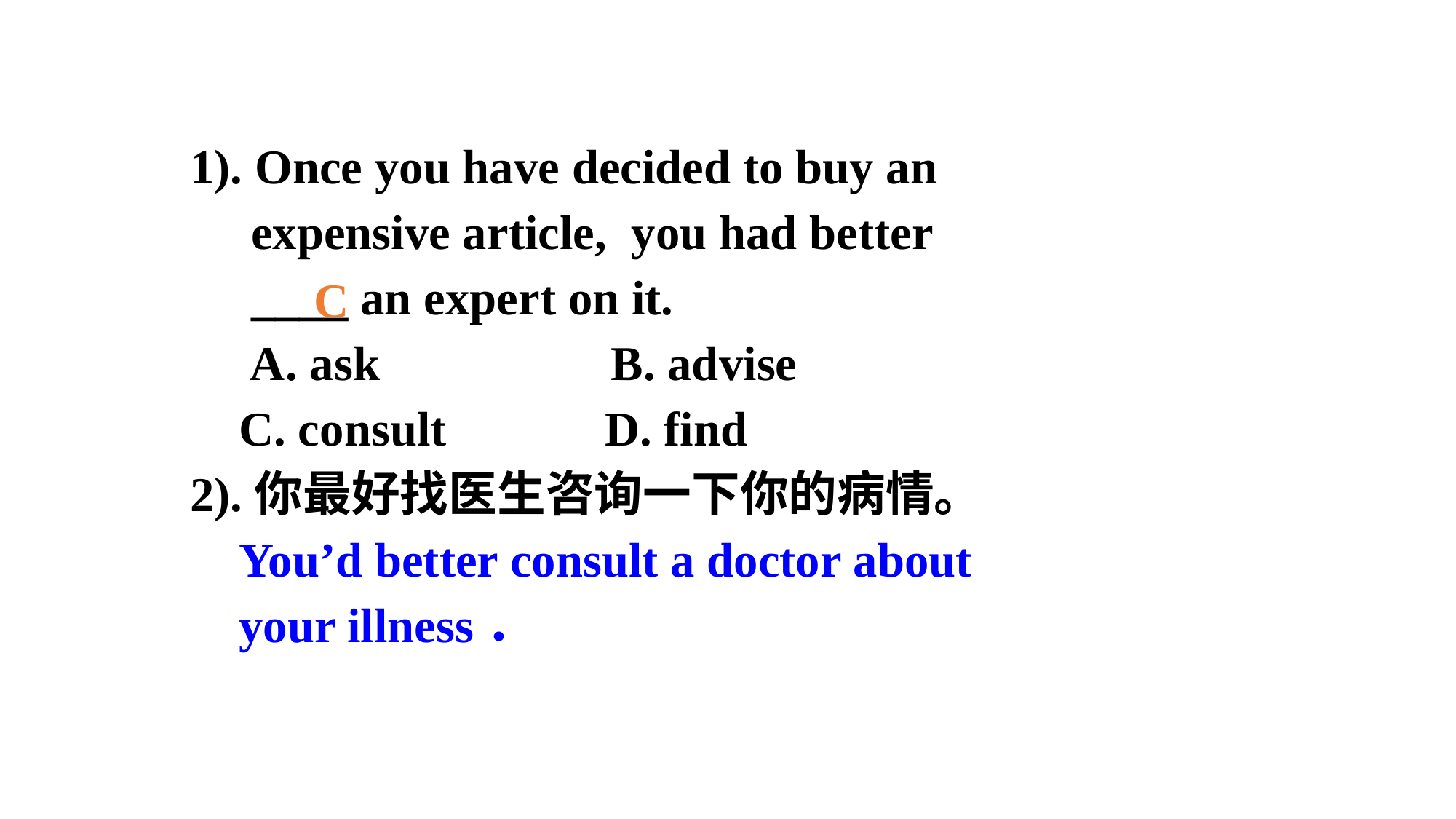

1). Once you have decided to buy an
     expensive article,  you had better
     ____ an expert on it.
　A. ask                   B. advise
    C. consult             D. find
2).你最好找医生咨询一下你的病情。
    You’d better consult a doctor about
    your illness．
C